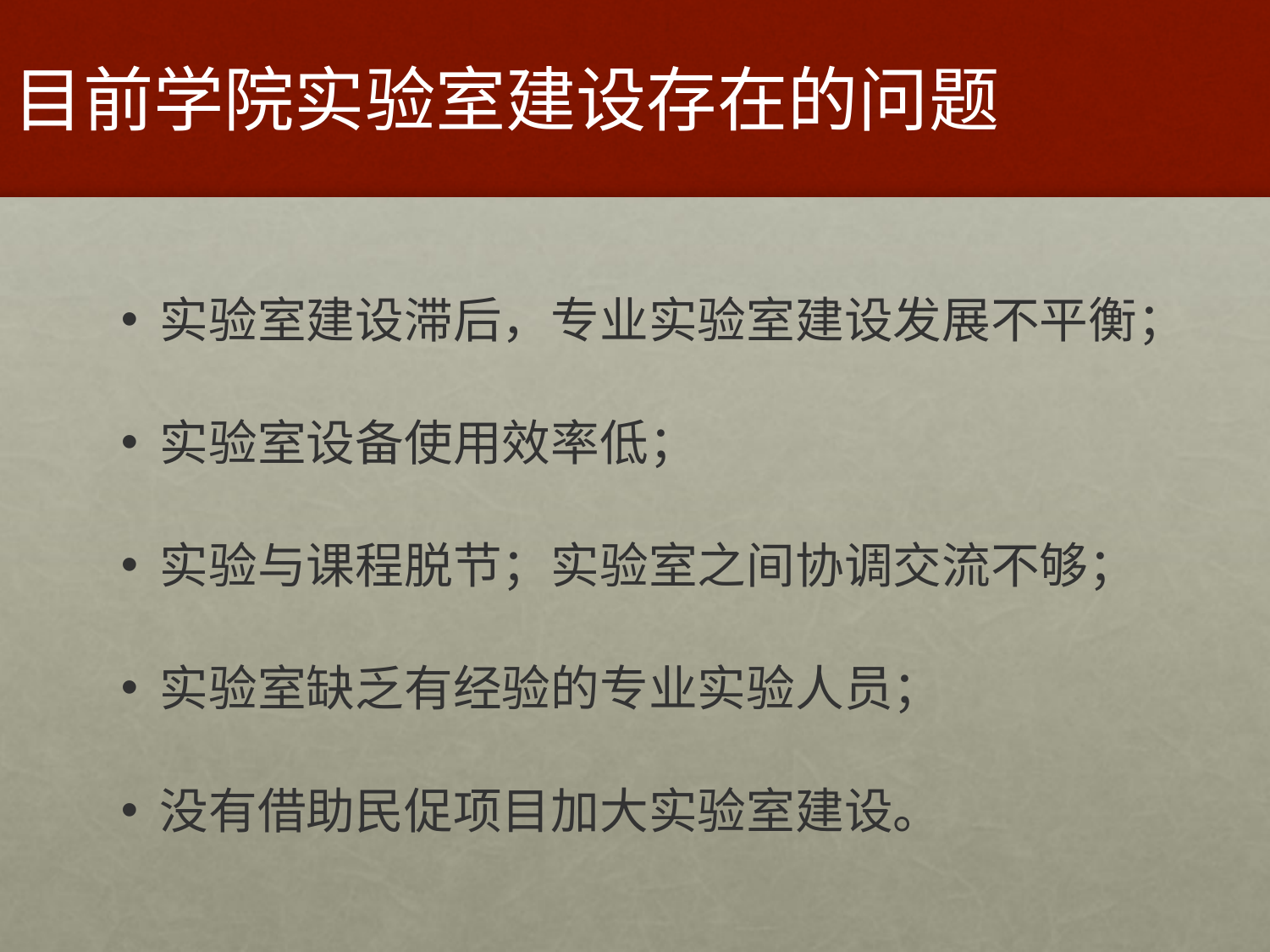

# 目前学院实验室建设存在的问题
实验室建设滞后，专业实验室建设发展不平衡；
实验室设备使用效率低；
实验与课程脱节；实验室之间协调交流不够；
实验室缺乏有经验的专业实验人员；
没有借助民促项目加大实验室建设。